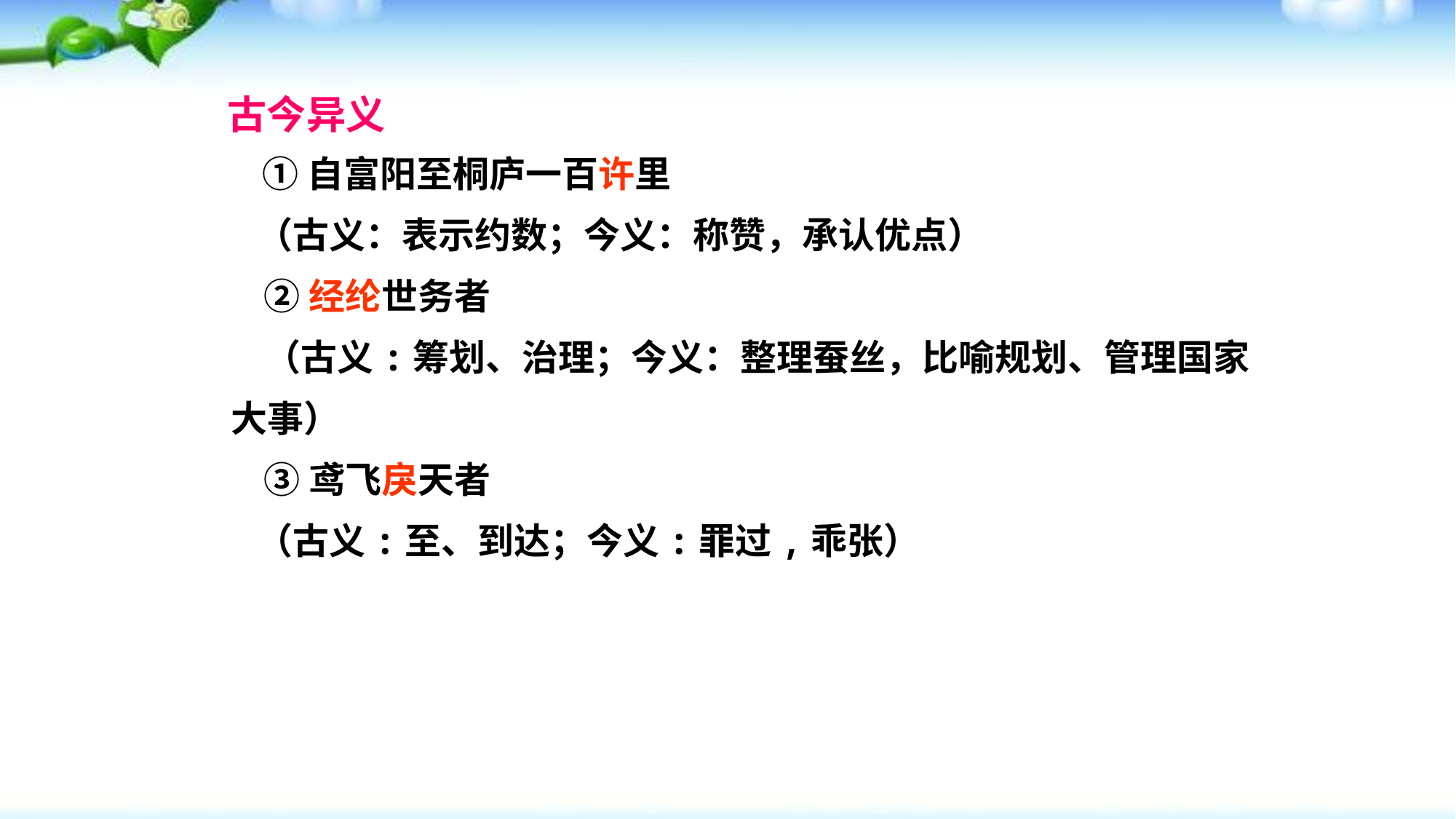

古今异义
    ①自富阳至桐庐一百许里
  （古义：表示约数；今义：称赞，承认优点）
    ②经纶世务者
   （古义:筹划、治理；今义：整理蚕丝，比喻规划、管理国家大事）
    ③鸢飞戾天者
  （古义:至、到达；今义:罪过,乖张）